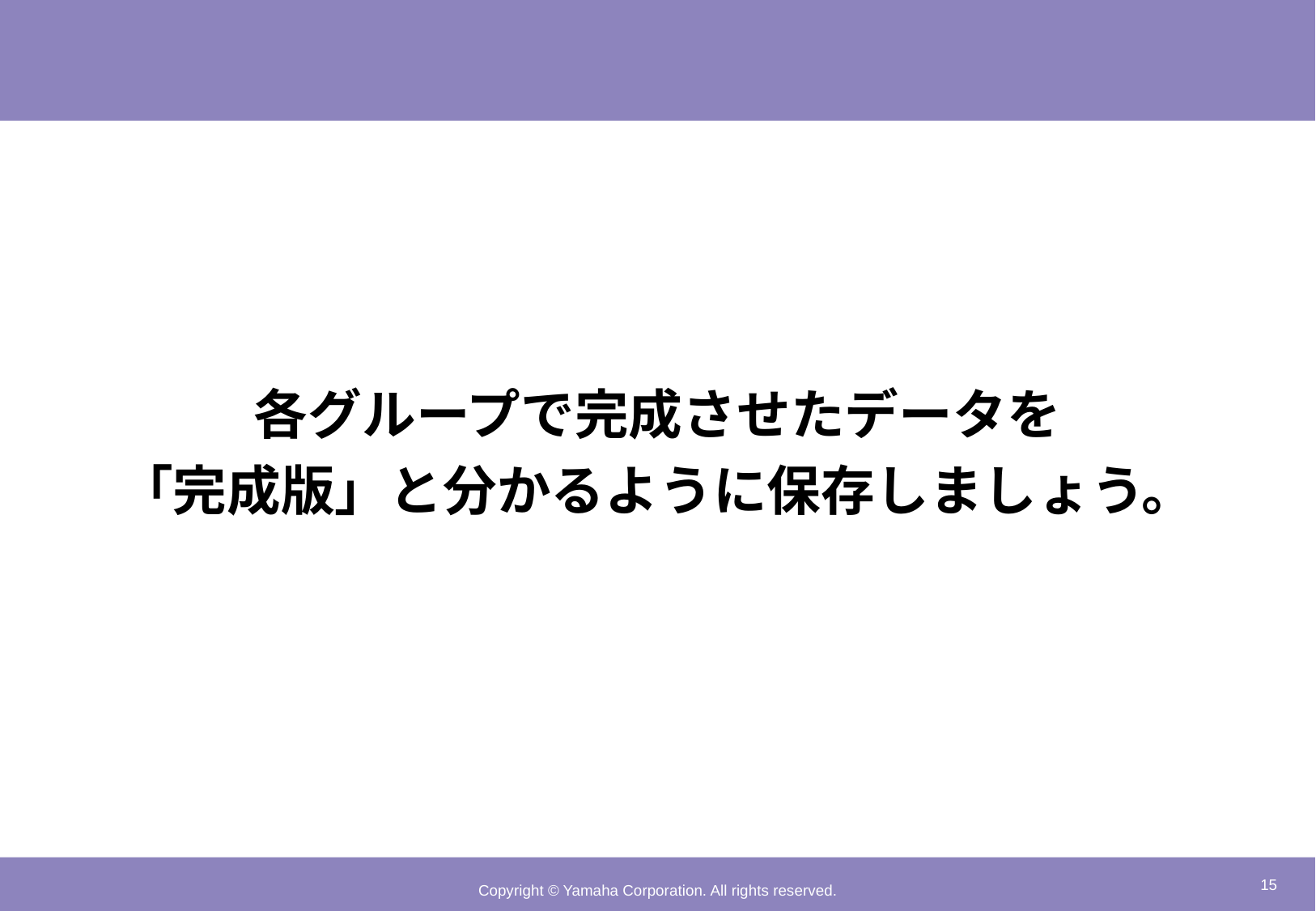

各グループで完成させたデータを
「完成版」と分かるように保存しましょう。
15